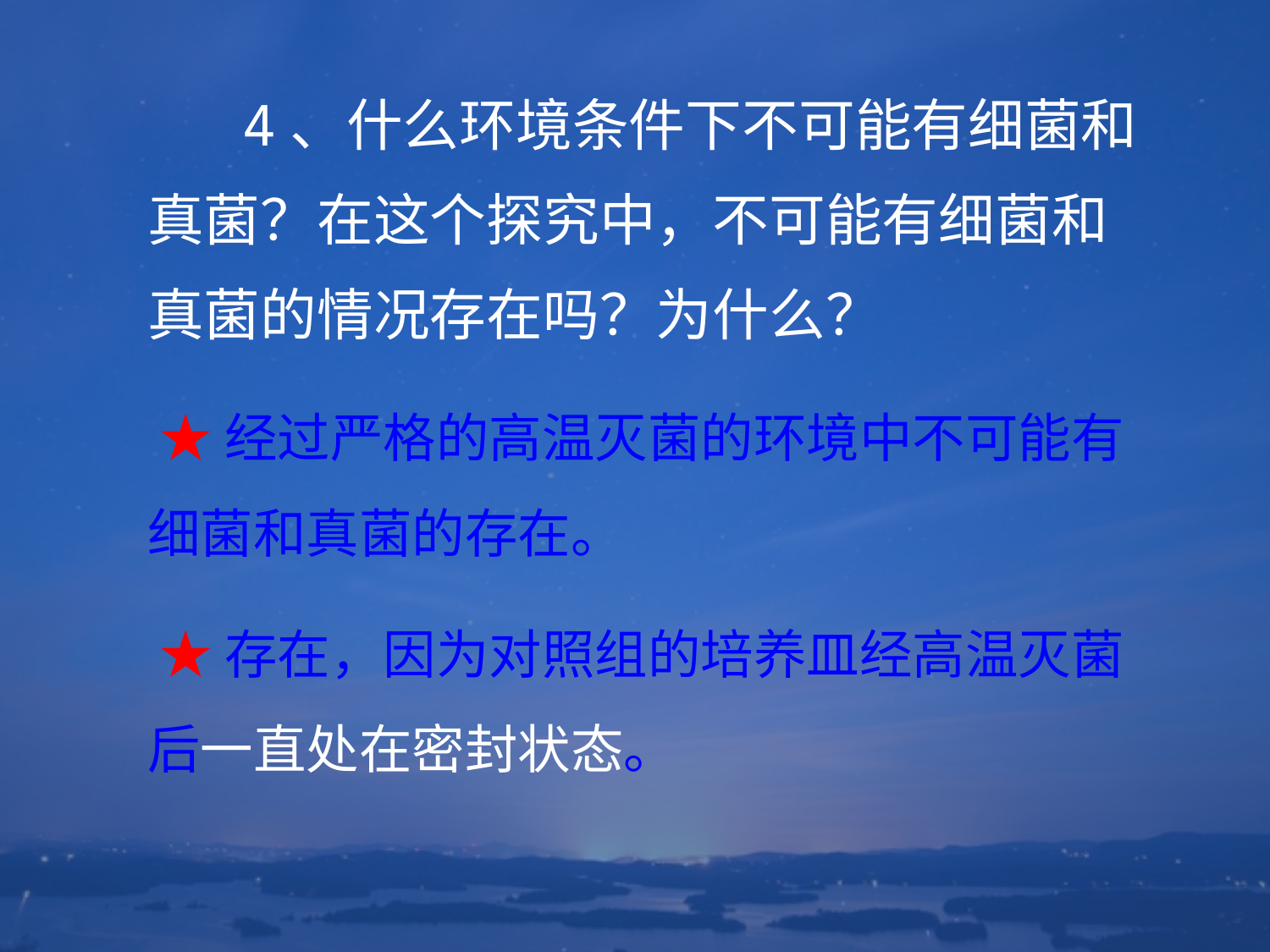

4、什么环境条件下不可能有细菌和真菌？在这个探究中，不可能有细菌和真菌的情况存在吗？为什么？
 ★经过严格的高温灭菌的环境中不可能有细菌和真菌的存在。
 ★存在，因为对照组的培养皿经高温灭菌后一直处在密封状态。